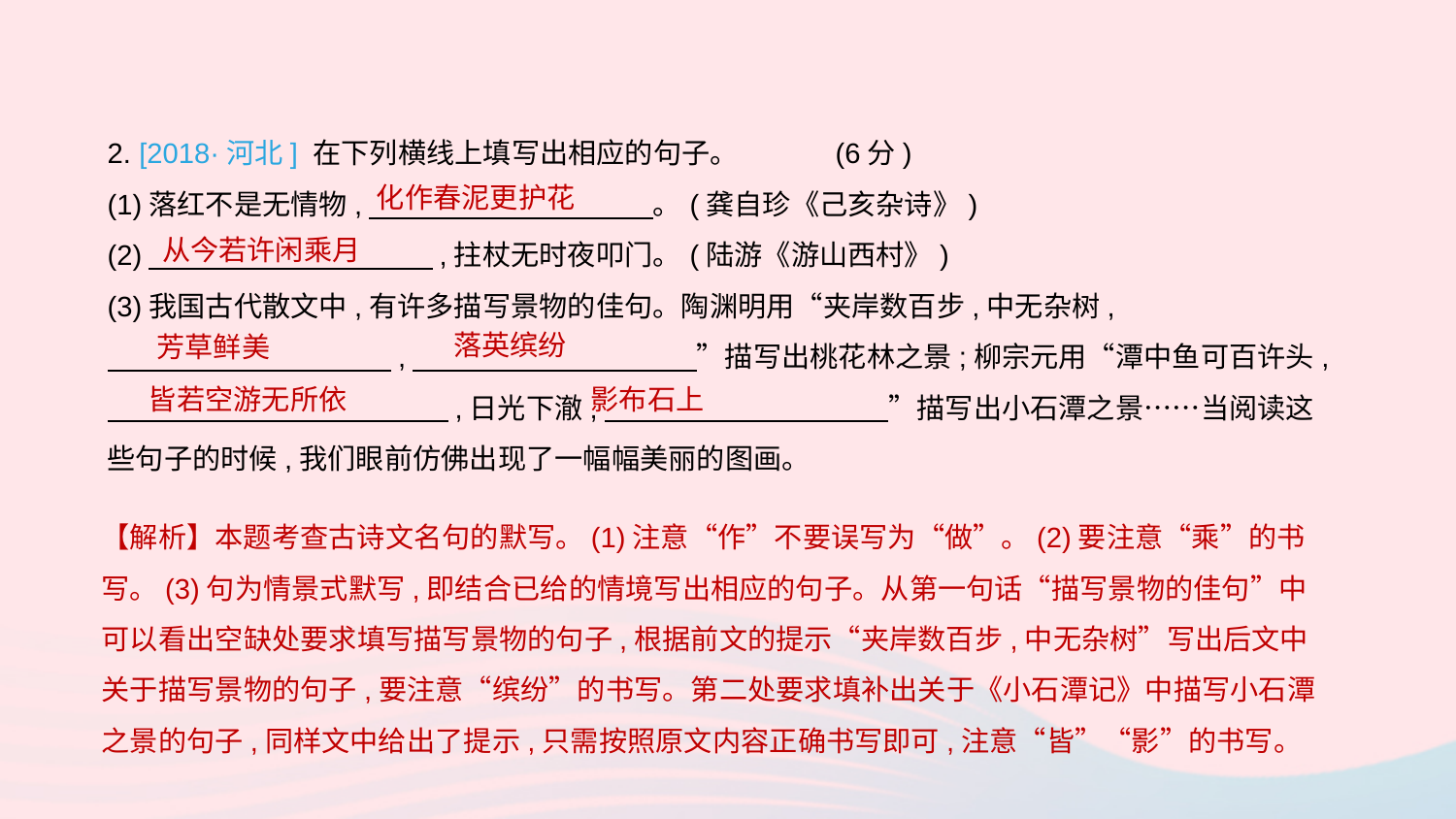

2. [2018·河北] 在下列横线上填写出相应的句子。	(6分)
(1)落红不是无情物,　　　　　　　　　　。	(龚自珍《己亥杂诗》)
(2)　　　　　　　　　　,拄杖无时夜叩门。	(陆游《游山西村》)
(3)我国古代散文中,有许多描写景物的佳句。陶渊明用“夹岸数百步,中无杂树,
　　　　　　　　　　,　　　　　　　　　　”描写出桃花林之景;柳宗元用“潭中鱼可百许头,
　　　　　　　　　　　　,日光下澈,　　　　　　　　　　”描写出小石潭之景……当阅读这些句子的时候,我们眼前仿佛出现了一幅幅美丽的图画。
化作春泥更护花
从今若许闲乘月
落英缤纷
芳草鲜美
皆若空游无所依
影布石上
【解析】本题考查古诗文名句的默写。(1)注意“作”不要误写为“做”。(2)要注意“乘”的书写。(3)句为情景式默写,即结合已给的情境写出相应的句子。从第一句话“描写景物的佳句”中可以看出空缺处要求填写描写景物的句子,根据前文的提示“夹岸数百步,中无杂树”写出后文中关于描写景物的句子,要注意“缤纷”的书写。第二处要求填补出关于《小石潭记》中描写小石潭之景的句子,同样文中给出了提示,只需按照原文内容正确书写即可,注意“皆”“影”的书写。